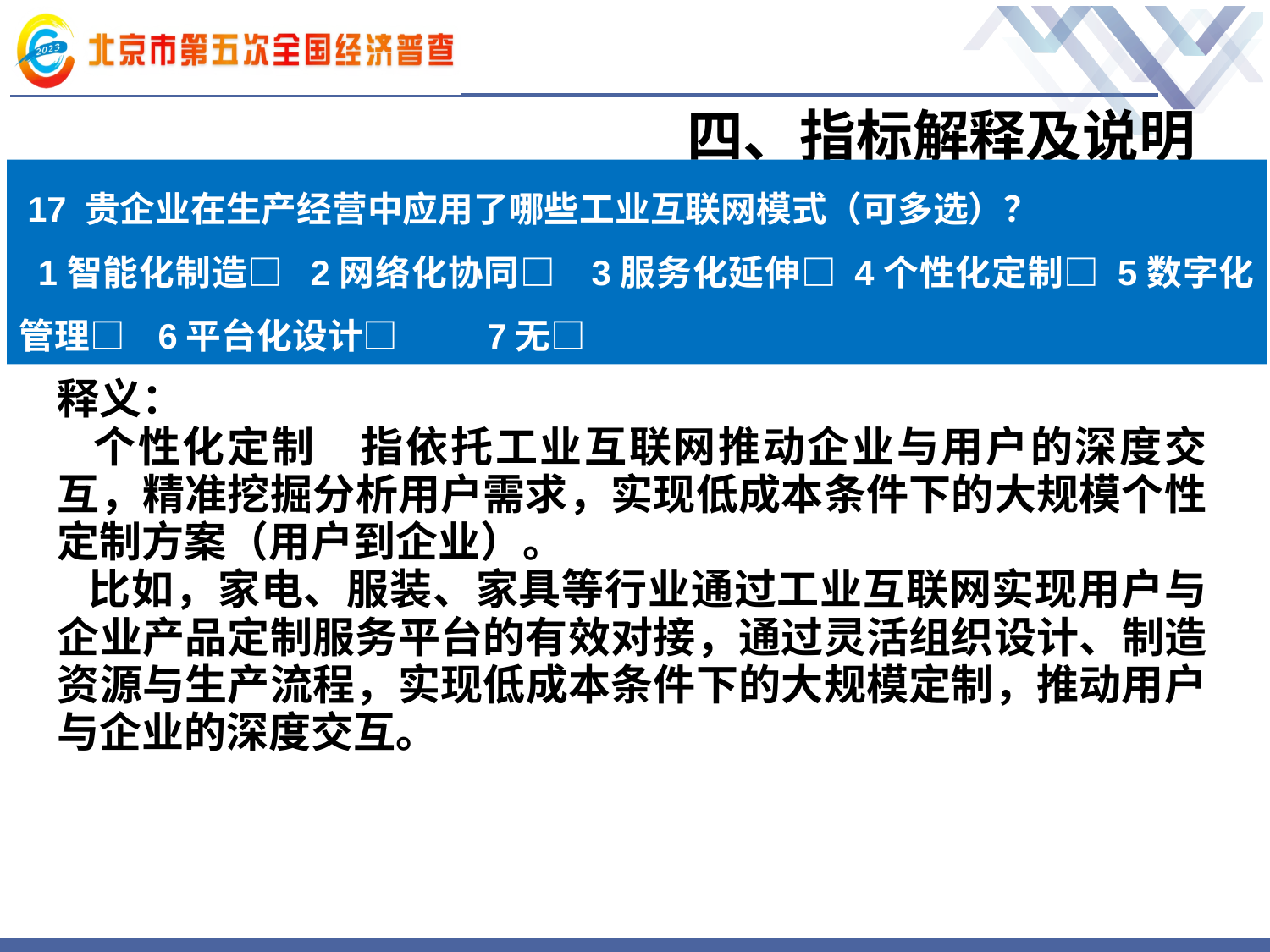

# 四、指标解释及说明
17 贵企业在生产经营中应用了哪些工业互联网模式（可多选）？
 1智能化制造□  2网络化协同□   3服务化延伸□ 4个性化定制□ 5数字化管理□   6平台化设计□          7无□
释义：
  个性化定制　指依托工业互联网推动企业与用户的深度交互，精准挖掘分析用户需求，实现低成本条件下的大规模个性定制方案（用户到企业）。
  比如，家电、服装、家具等行业通过工业互联网实现用户与企业产品定制服务平台的有效对接，通过灵活组织设计、制造资源与生产流程，实现低成本条件下的大规模定制，推动用户与企业的深度交互。